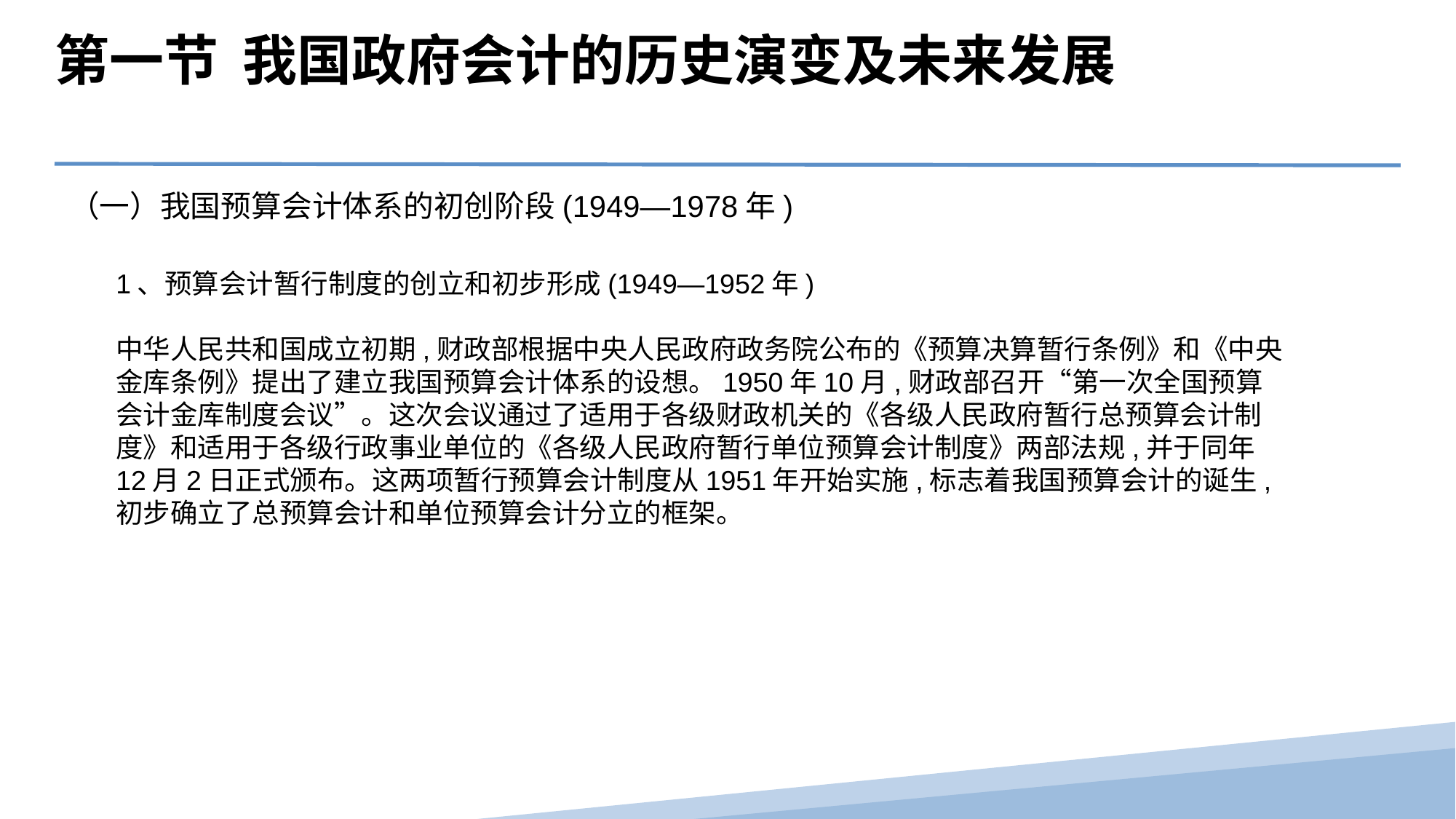

第一节  我国政府会计的历史演变及未来发展
（一）我国预算会计体系的初创阶段(1949—1978年)
1、预算会计暂行制度的创立和初步形成(1949—1952年)

中华人民共和国成立初期,财政部根据中央人民政府政务院公布的《预算决算暂行条例》和《中央金库条例》提出了建立我国预算会计体系的设想。1950年10月,财政部召开“第一次全国预算会计金库制度会议”。这次会议通过了适用于各级财政机关的《各级人民政府暂行总预算会计制度》和适用于各级行政事业单位的《各级人民政府暂行单位预算会计制度》两部法规,并于同年12月2日正式颁布。这两项暂行预算会计制度从1951年开始实施,标志着我国预算会计的诞生,初步确立了总预算会计和单位预算会计分立的框架。